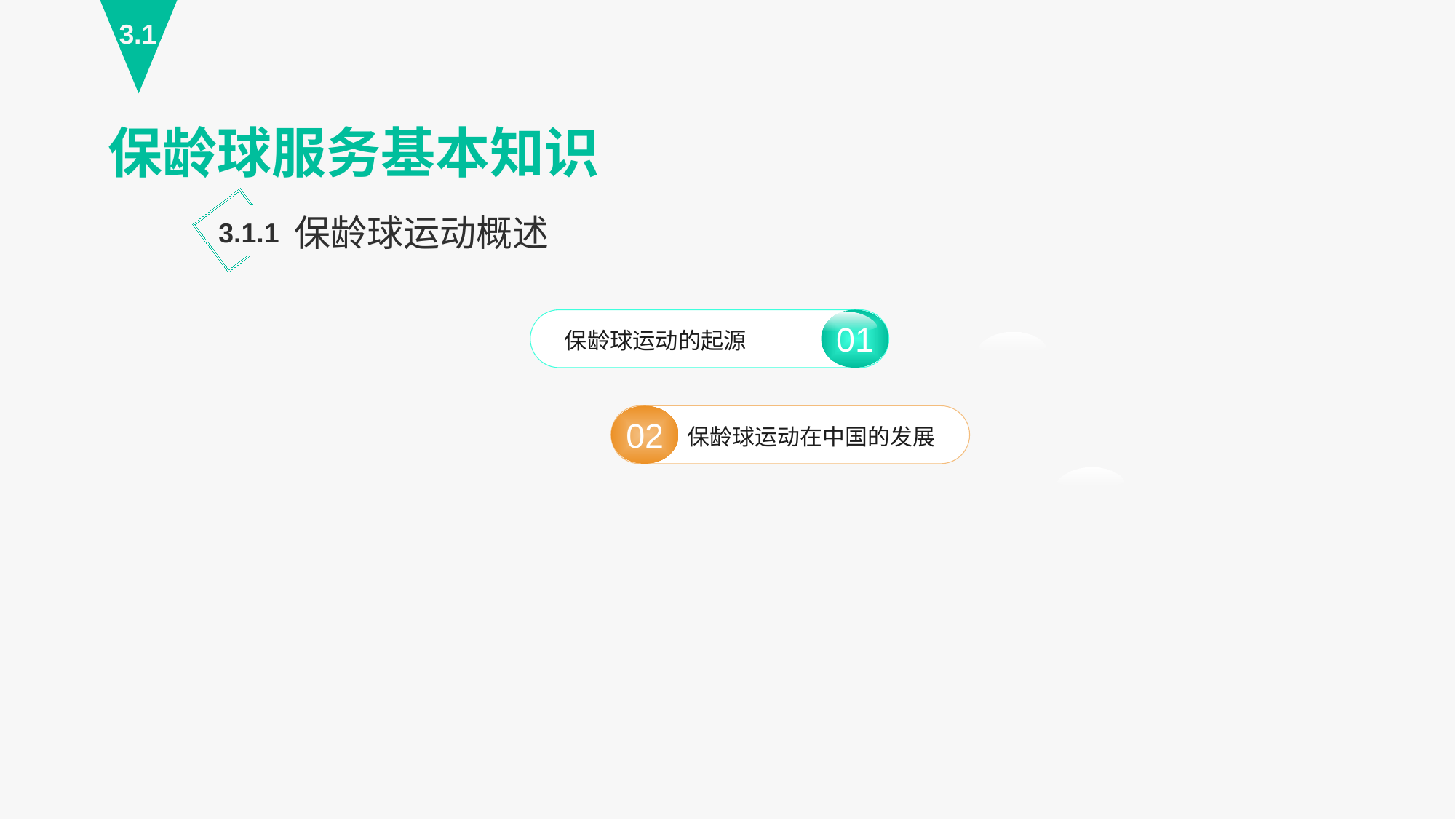

3.1
保龄球服务基本知识

保龄球运动概述
3.1.1

01
保龄球运动的起源

02
保龄球运动在中国的发展